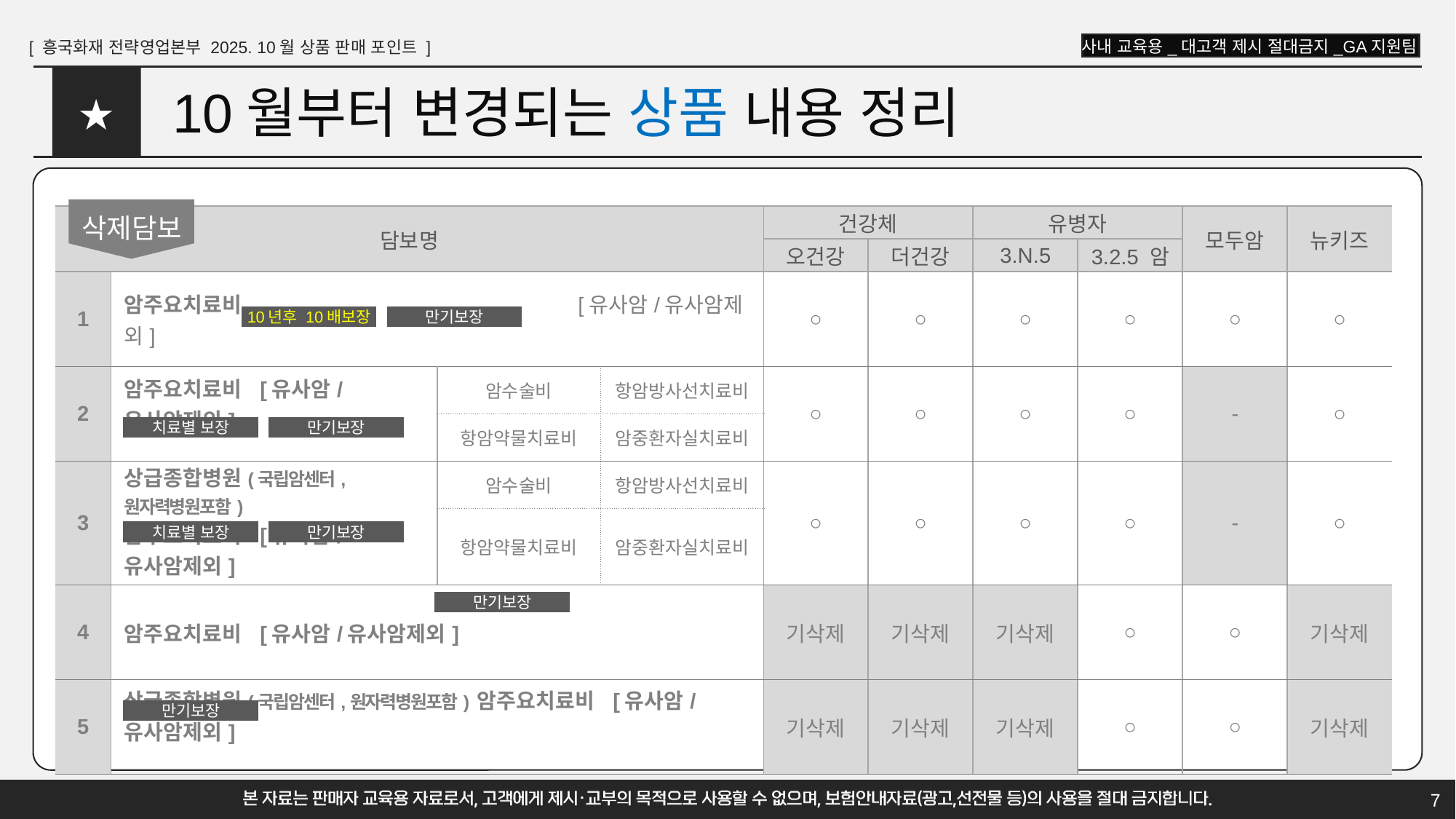

# 10월부터 변경되는 상품 내용 정리
★

삭제담보
| 담보명 |  |  |  | 건강체 |  | 유병자 |  | 모두암 | 뉴키즈 |
| --- | --- | --- | --- | --- | --- | --- | --- | --- | --- |
|  |  |  |  | 오건강 | 더건강 | 3.N.5 | 3.2.5 암 |  |  |
| 1 | 암주요치료비 [유사암/유사암제외] |  |  | ○ | ○ | ○ | ○ | ○ | ○ |
| 2 | 암주요치료비 [유사암/유사암제외] | 암수술비 | 항암방사선치료비 | ○ | ○ | ○ | ○ | - | ○ |
|  |  | 항암약물치료비 | 암중환자실치료비 |  |  |  |  |  |  |
| 3 | 상급종합병원(국립암센터,원자력병원포함) 암주요치료비 [유사암/유사암제외] | 암수술비 | 항암방사선치료비 | ○ | ○ | ○ | ○ | - | ○ |
|  |  | 항암약물치료비 | 암중환자실치료비 |  |  |  |  |  |  |
| 4 | 암주요치료비 [유사암/유사암제외] |  |  | 기삭제 | 기삭제 | 기삭제 | ○ | ○ | 기삭제 |
| 5 | 상급종합병원(국립암센터,원자력병원포함) 암주요치료비 [유사암/유사암제외] |  |  | 기삭제 | 기삭제 | 기삭제 | ○ | ○ | 기삭제 |
10년후 10배보장
만기보장
치료별 보장
만기보장
치료별 보장
만기보장
만기보장
만기보장
7